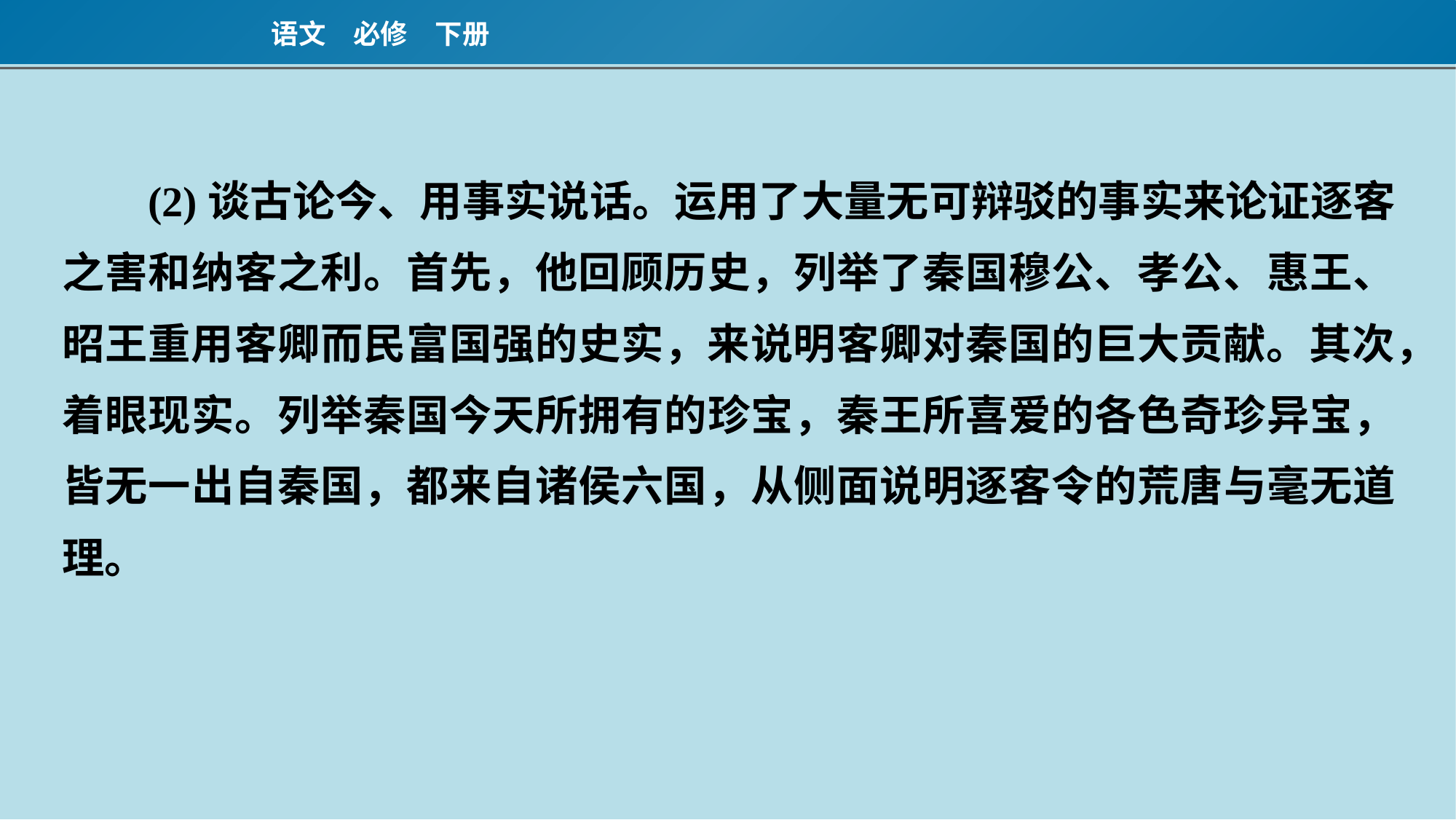

(2)谈古论今、用事实说话。运用了大量无可辩驳的事实来论证逐客之害和纳客之利。首先，他回顾历史，列举了秦国穆公、孝公、惠王、昭王重用客卿而民富国强的史实，来说明客卿对秦国的巨大贡献。其次，着眼现实。列举秦国今天所拥有的珍宝，秦王所喜爱的各色奇珍异宝，皆无一出自秦国，都来自诸侯六国，从侧面说明逐客令的荒唐与毫无道理。